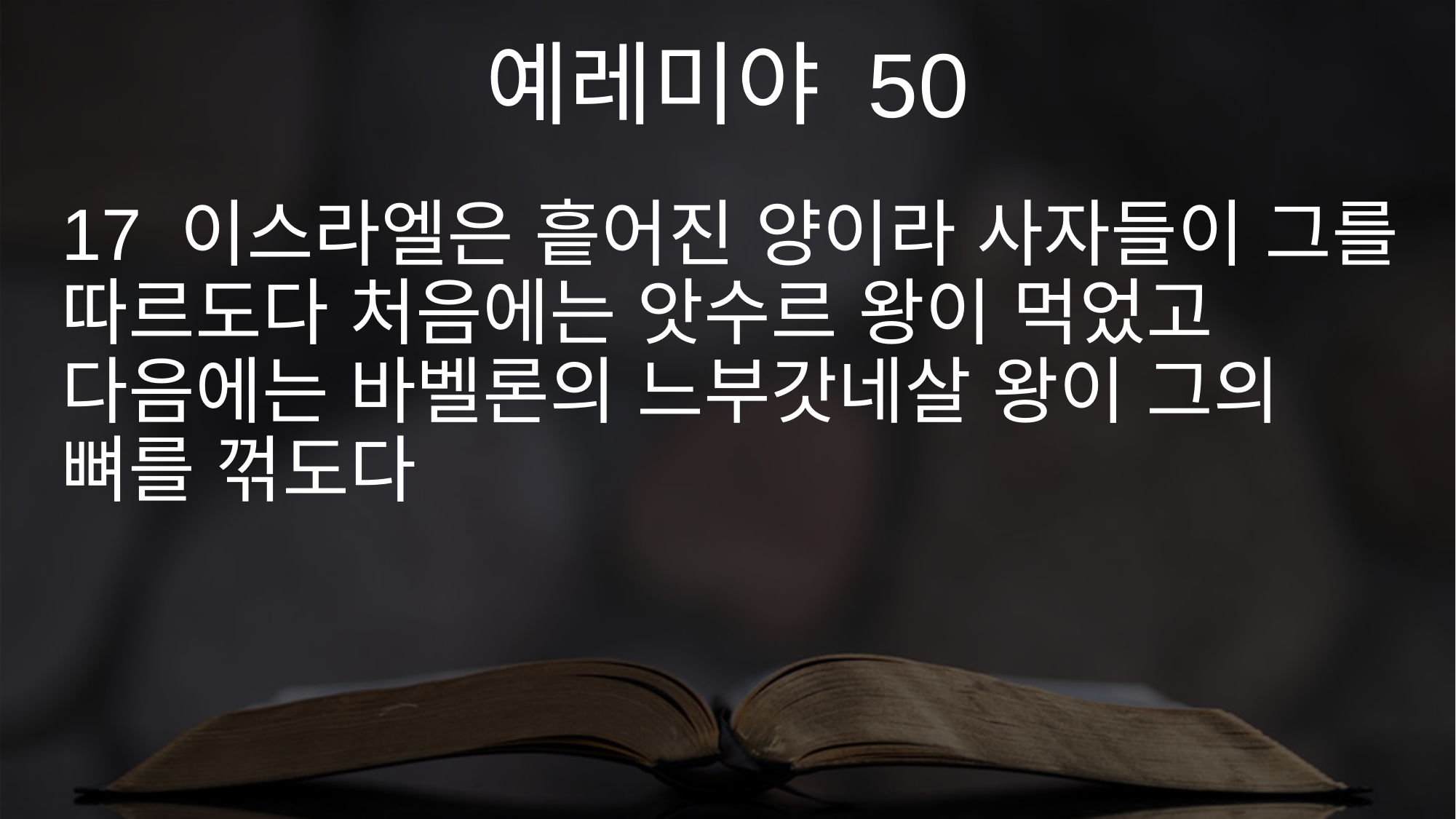

예레미야 50
17 이스라엘은 흩어진 양이라 사자들이 그를 따르도다 처음에는 앗수르 왕이 먹었고 다음에는 바벨론의 느부갓네살 왕이 그의 뼈를 꺾도다